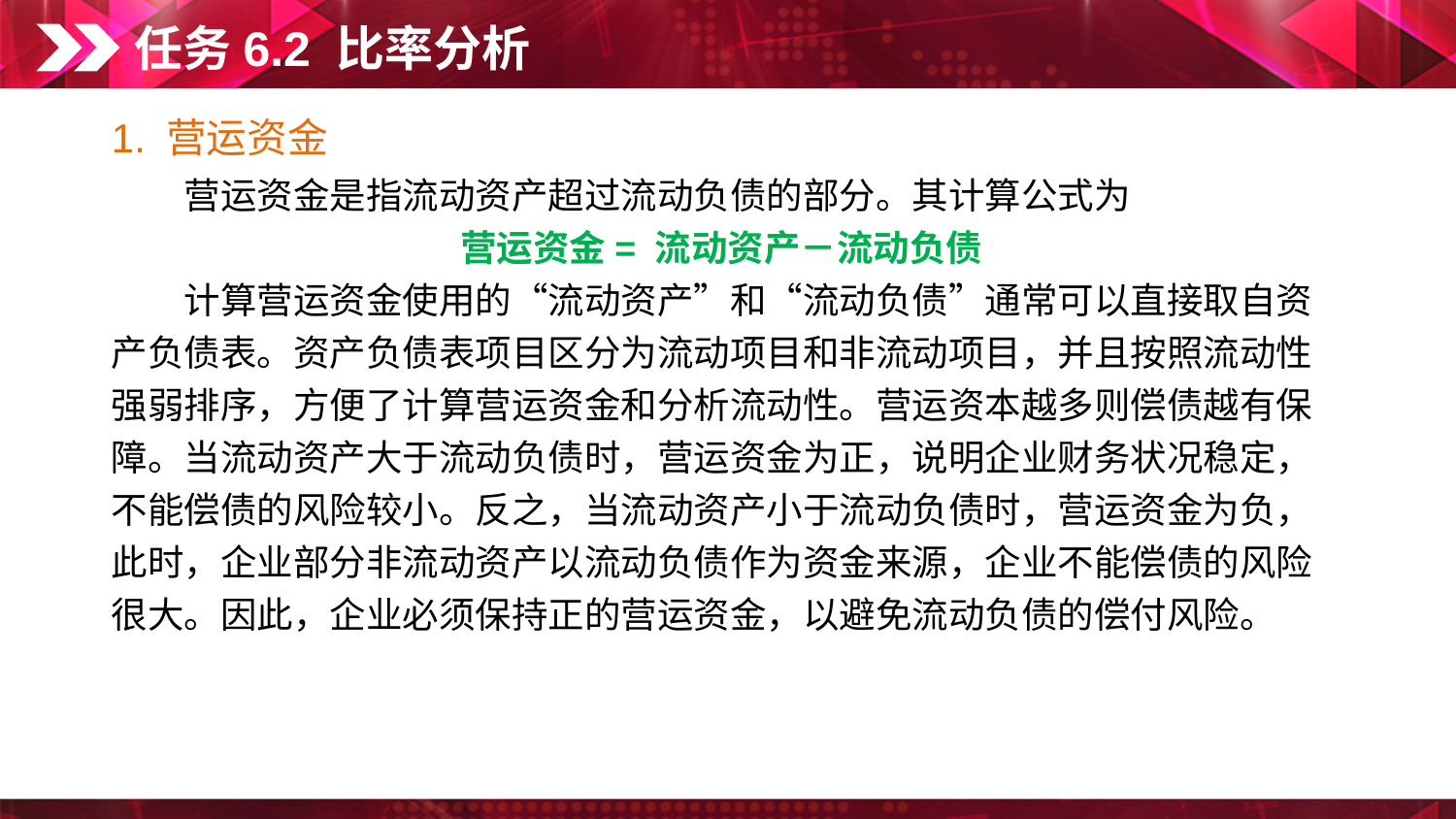

任务6.2 比率分析

1. 营运资金
　　营运资金是指流动资产超过流动负债的部分。其计算公式为
营运资金= 流动资产－流动负债
　　计算营运资金使用的“流动资产”和“流动负债”通常可以直接取自资产负债表。资产负债表项目区分为流动项目和非流动项目，并且按照流动性强弱排序，方便了计算营运资金和分析流动性。营运资本越多则偿债越有保障。当流动资产大于流动负债时，营运资金为正，说明企业财务状况稳定，不能偿债的风险较小。反之，当流动资产小于流动负债时，营运资金为负，此时，企业部分非流动资产以流动负债作为资金来源，企业不能偿债的风险很大。因此，企业必须保持正的营运资金，以避免流动负债的偿付风险。